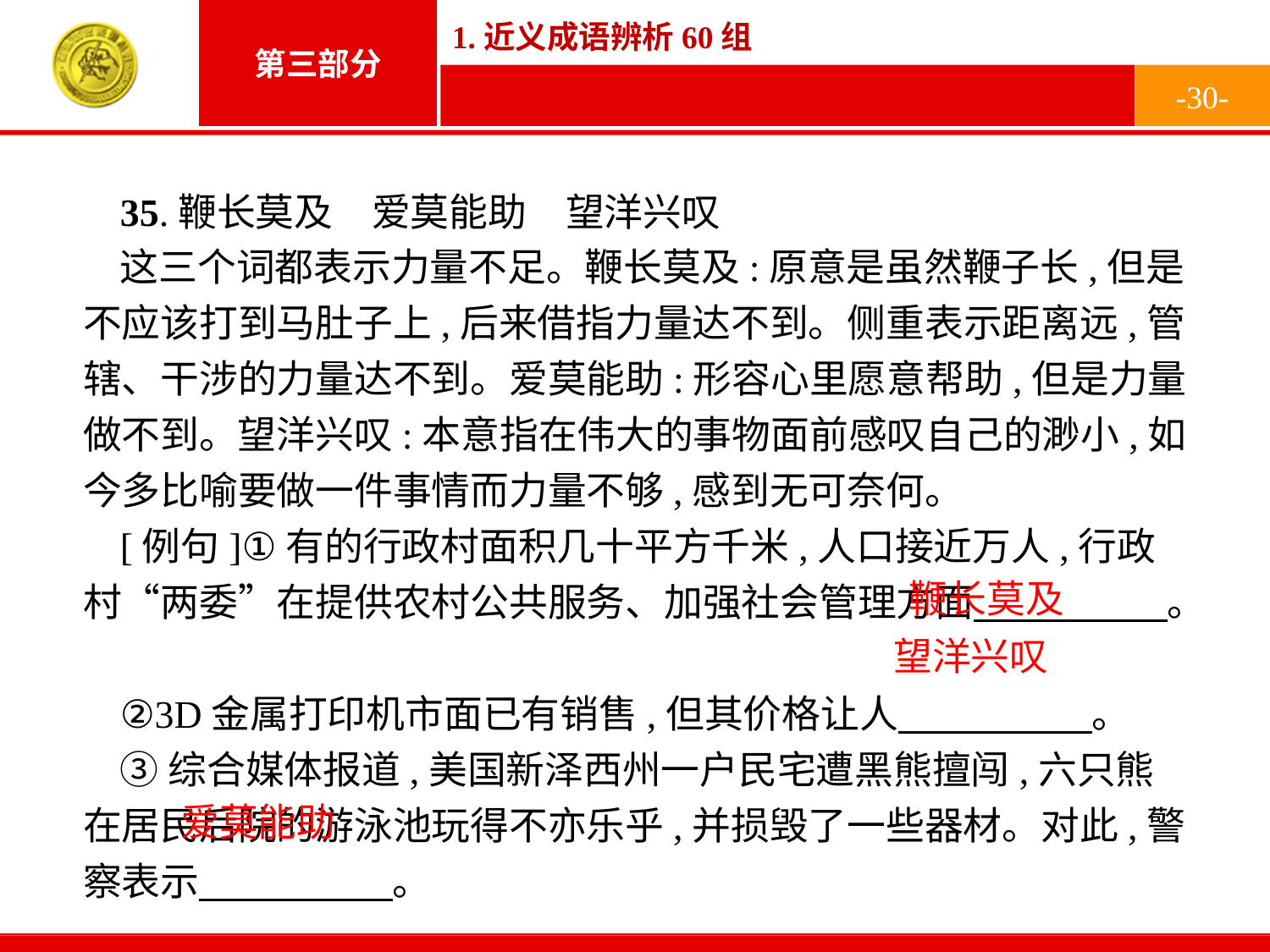

-30-
35.鞭长莫及　爱莫能助　望洋兴叹
这三个词都表示力量不足。鞭长莫及:原意是虽然鞭子长,但是不应该打到马肚子上,后来借指力量达不到。侧重表示距离远,管辖、干涉的力量达不到。爱莫能助:形容心里愿意帮助,但是力量做不到。望洋兴叹:本意指在伟大的事物面前感叹自己的渺小,如今多比喻要做一件事情而力量不够,感到无可奈何。
[例句]①有的行政村面积几十平方千米,人口接近万人,行政村“两委”在提供农村公共服务、加强社会管理方面　　　　　。
②3D金属打印机市面已有销售,但其价格让人　　　　　。
③综合媒体报道,美国新泽西州一户民宅遭黑熊擅闯,六只熊在居民后院的游泳池玩得不亦乐乎,并损毁了一些器材。对此,警察表示　　　　　。
鞭长莫及
望洋兴叹
爱莫能助